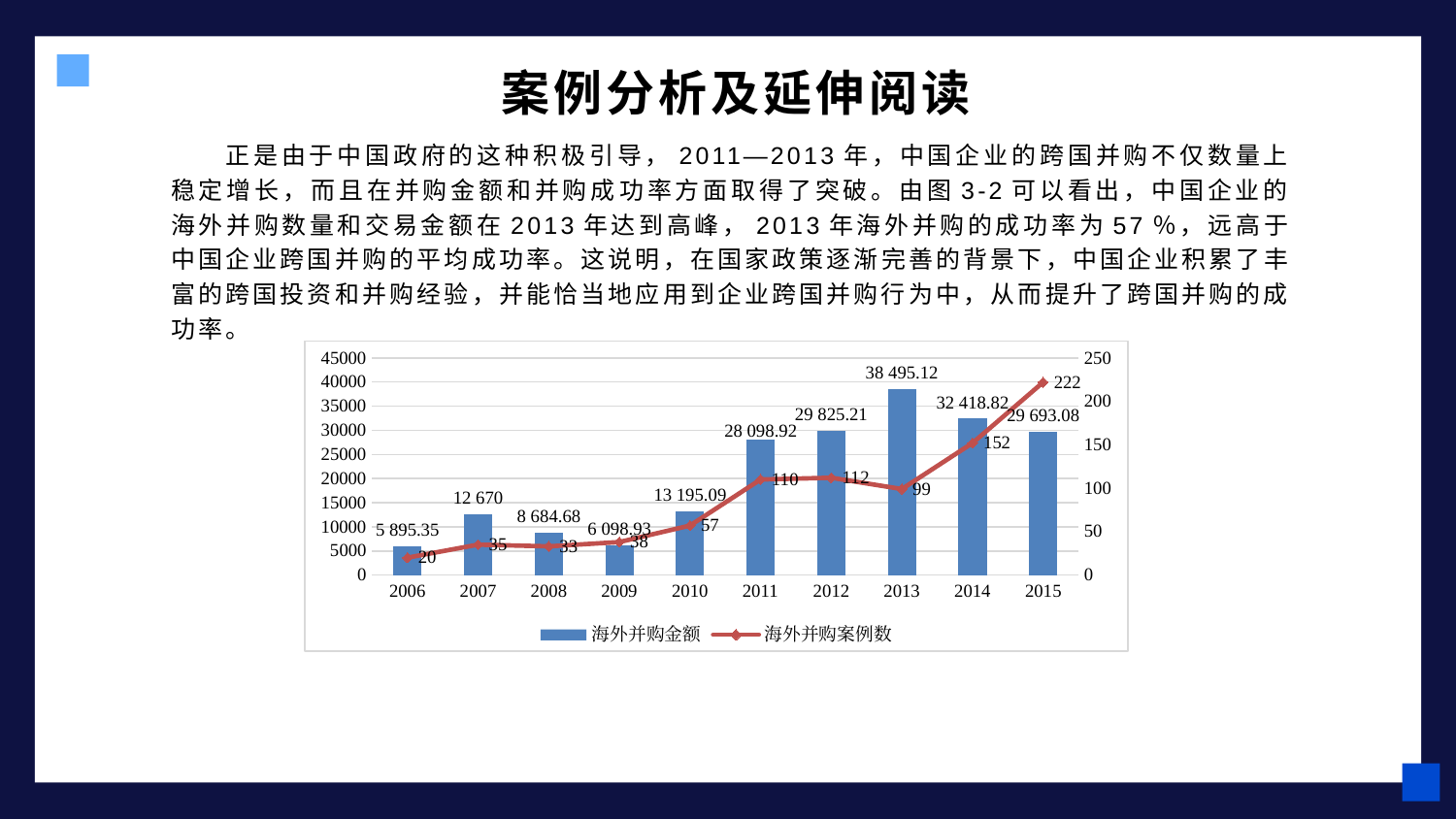

# 案例分析及延伸阅读
正是由于中国政府的这种积极引导，2011—2013年，中国企业的跨国并购不仅数量上稳定增长，而且在并购金额和并购成功率方面取得了突破。由图3-2可以看出，中国企业的海外并购数量和交易金额在2013年达到高峰，2013年海外并购的成功率为57％，远高于中国企业跨国并购的平均成功率。这说明，在国家政策逐渐完善的背景下，中国企业积累了丰富的跨国投资和并购经验，并能恰当地应用到企业跨国并购行为中，从而提升了跨国并购的成功率。

### Chart

| Category | 海外并购金额 | 海外并购案例数 |
|---|---|---|
| 2006 | 5895.35 | 20.0 |
| 2007 | 12670.0 | 35.0 |
| 2008 | 8684.68 | 33.0 |
| 2009 | 6098.93 | 38.0 |
| 2010 | 13195.09 | 57.0 |
| 2011 | 28098.92 | 110.0 |
| 2012 | 29825.21 | 112.0 |
| 2013 | 38495.12 | 99.0 |
| 2014 | 32418.82 | 152.0 |
| 2015 | 29693.08 | 222.0 |